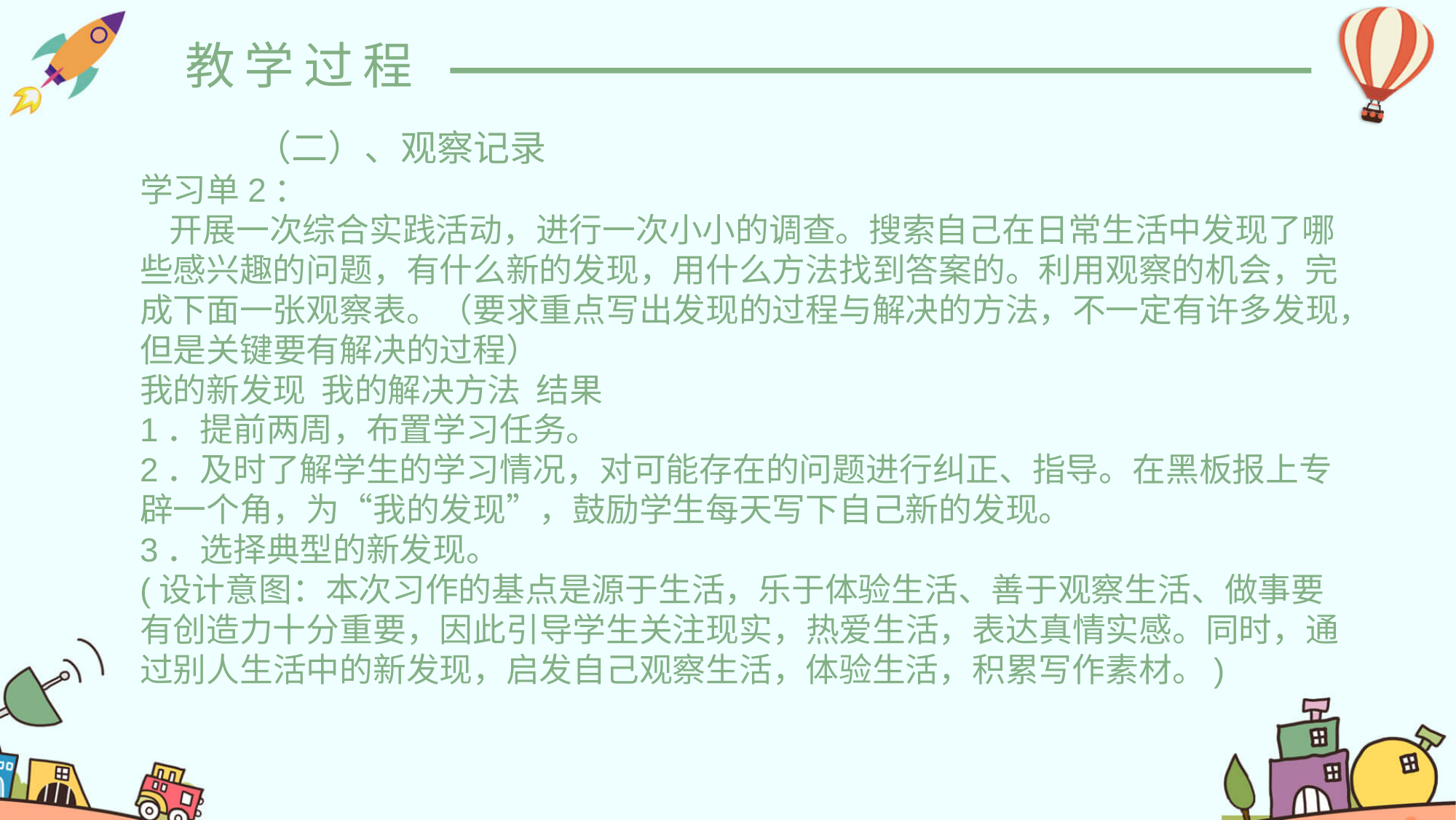

教学过程

             （二）、观察记录
学习单2：
    开展一次综合实践活动，进行一次小小的调查。搜索自己在日常生活中发现了哪些感兴趣的问题，有什么新的发现，用什么方法找到答案的。利用观察的机会，完成下面一张观察表。（要求重点写出发现的过程与解决的方法，不一定有许多发现，但是关键要有解决的过程） 
我的新发现  我的解决方法  结果 
1．提前两周，布置学习任务。
2．及时了解学生的学习情况，对可能存在的问题进行纠正、指导。在黑板报上专辟一个角，为“我的发现”，鼓励学生每天写下自己新的发现。
3．选择典型的新发现。
(设计意图：本次习作的基点是源于生活，乐于体验生活、善于观察生活、做事要有创造力十分重要，因此引导学生关注现实，热爱生活，表达真情实感。同时，通过别人生活中的新发现，启发自己观察生活，体验生活，积累写作素材。)